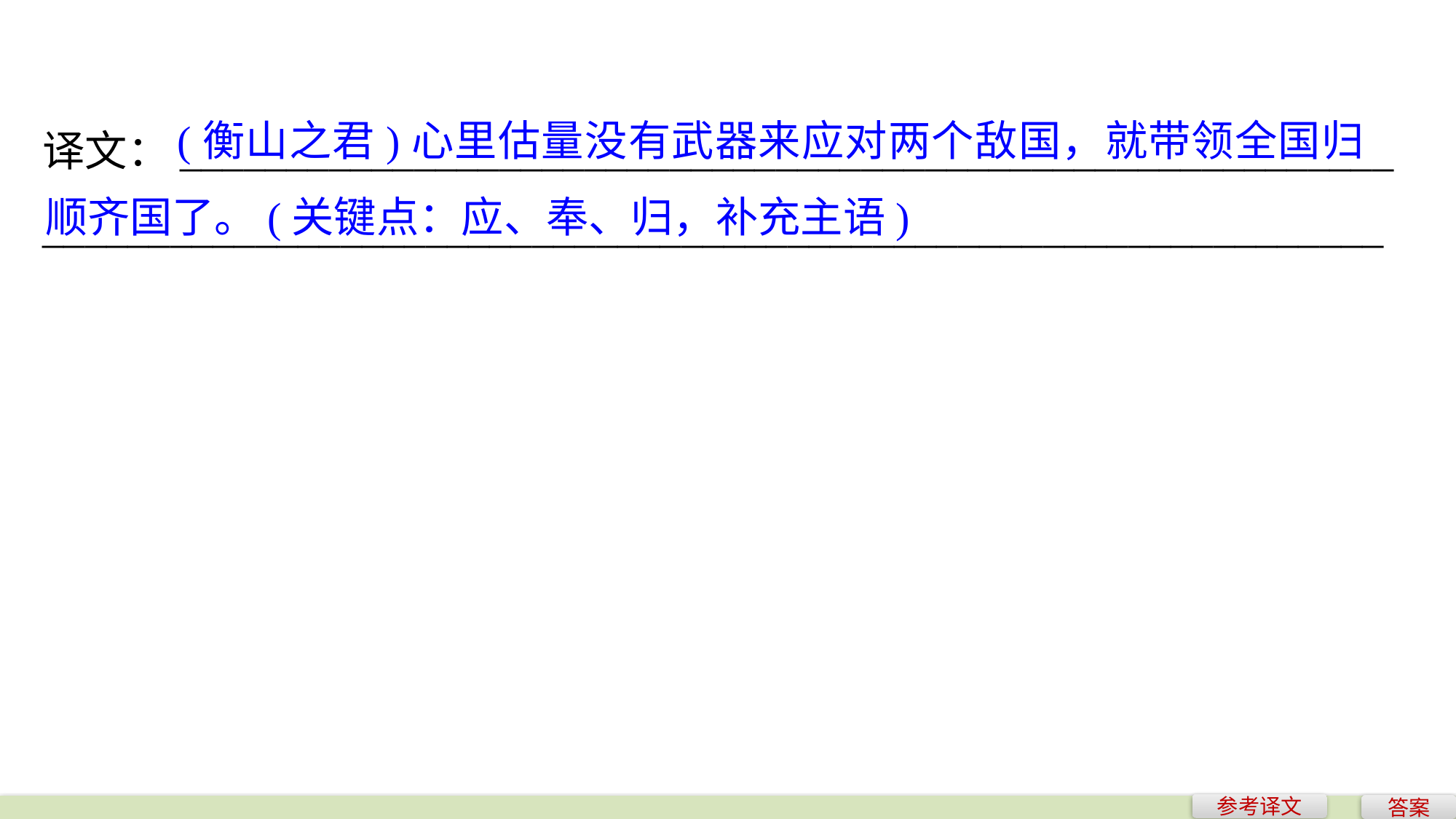

(衡山之君)心里估量没有武器来应对两个敌国，就带领全国归顺齐国了。(关键点：应、奉、归，补充主语)
译文：_________________________________________________________
_______________________________________________________________
参考译文
答案